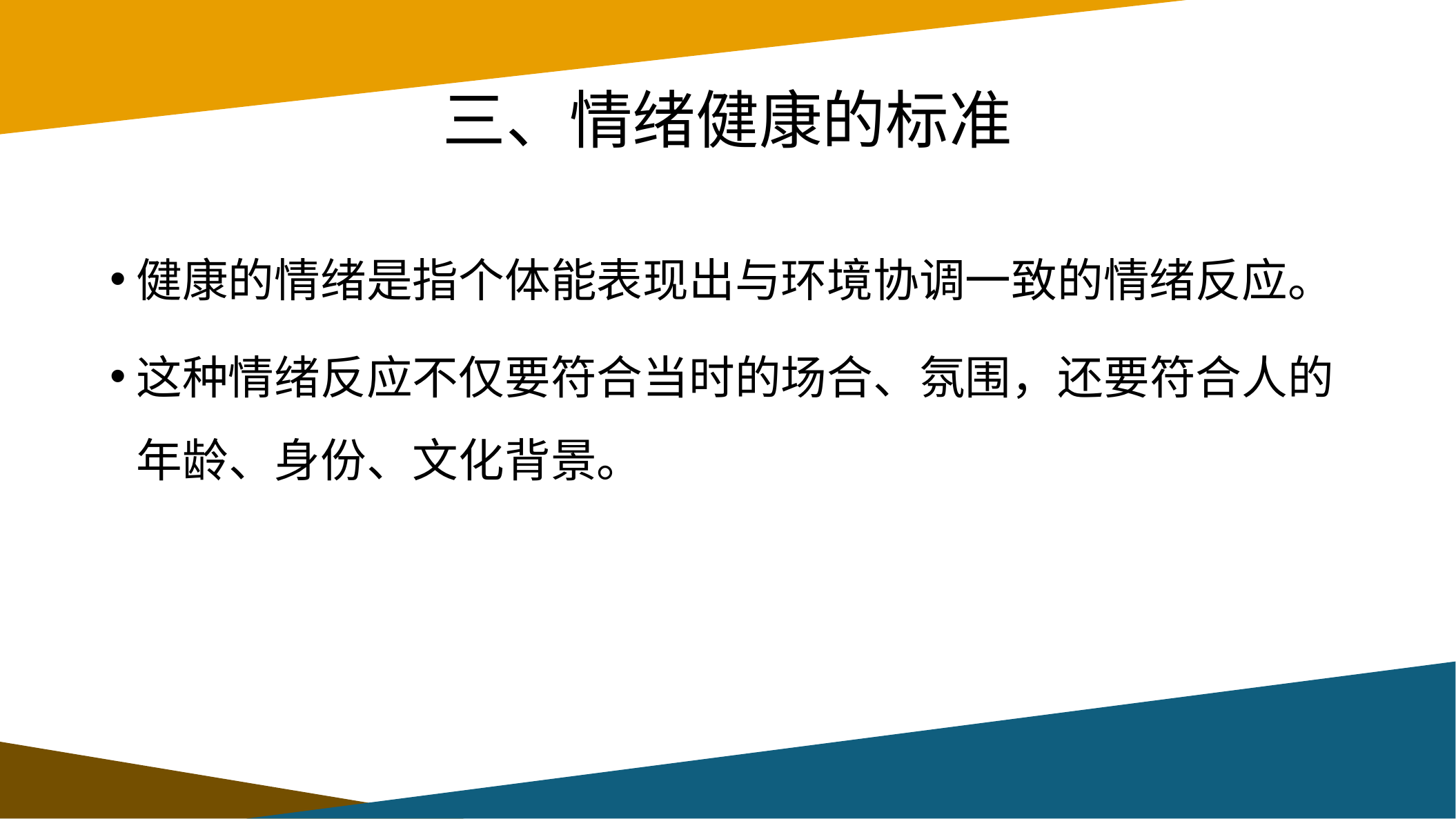

# 三、情绪健康的标准
健康的情绪是指个体能表现出与环境协调一致的情绪反应。
这种情绪反应不仅要符合当时的场合、氛围，还要符合人的年龄、身份、文化背景。